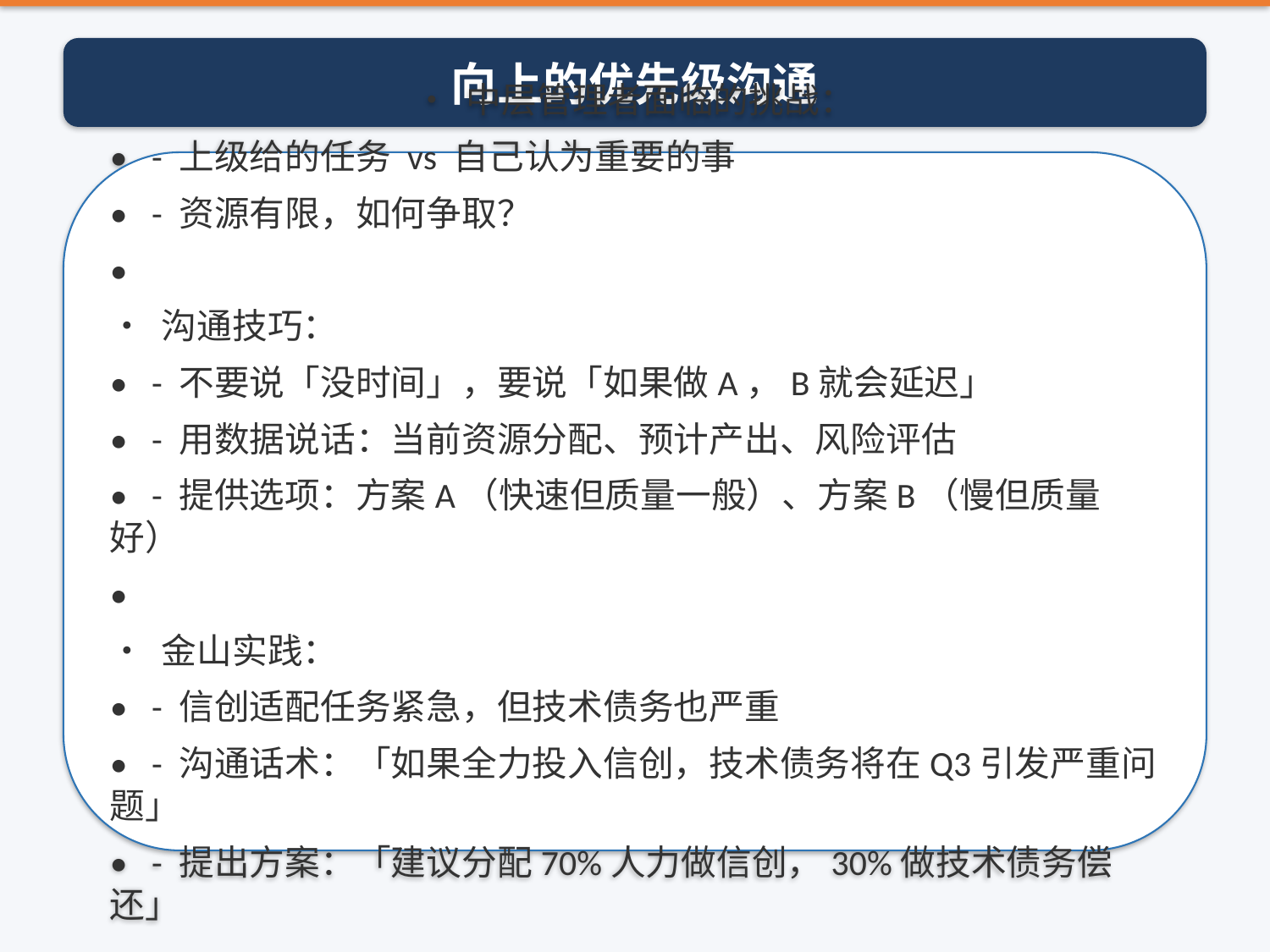

向上的优先级沟通
• 中层管理者面临的挑战：
•   - 上级给的任务 vs 自己认为重要的事
•   - 资源有限，如何争取？
•
• 沟通技巧：
•   - 不要说「没时间」，要说「如果做A，B就会延迟」
•   - 用数据说话：当前资源分配、预计产出、风险评估
•   - 提供选项：方案A（快速但质量一般）、方案B（慢但质量好）
•
• 金山实践：
•   - 信创适配任务紧急，但技术债务也严重
•   - 沟通话术：「如果全力投入信创，技术债务将在Q3引发严重问题」
•   - 提出方案：「建议分配70%人力做信创，30%做技术债务偿还」